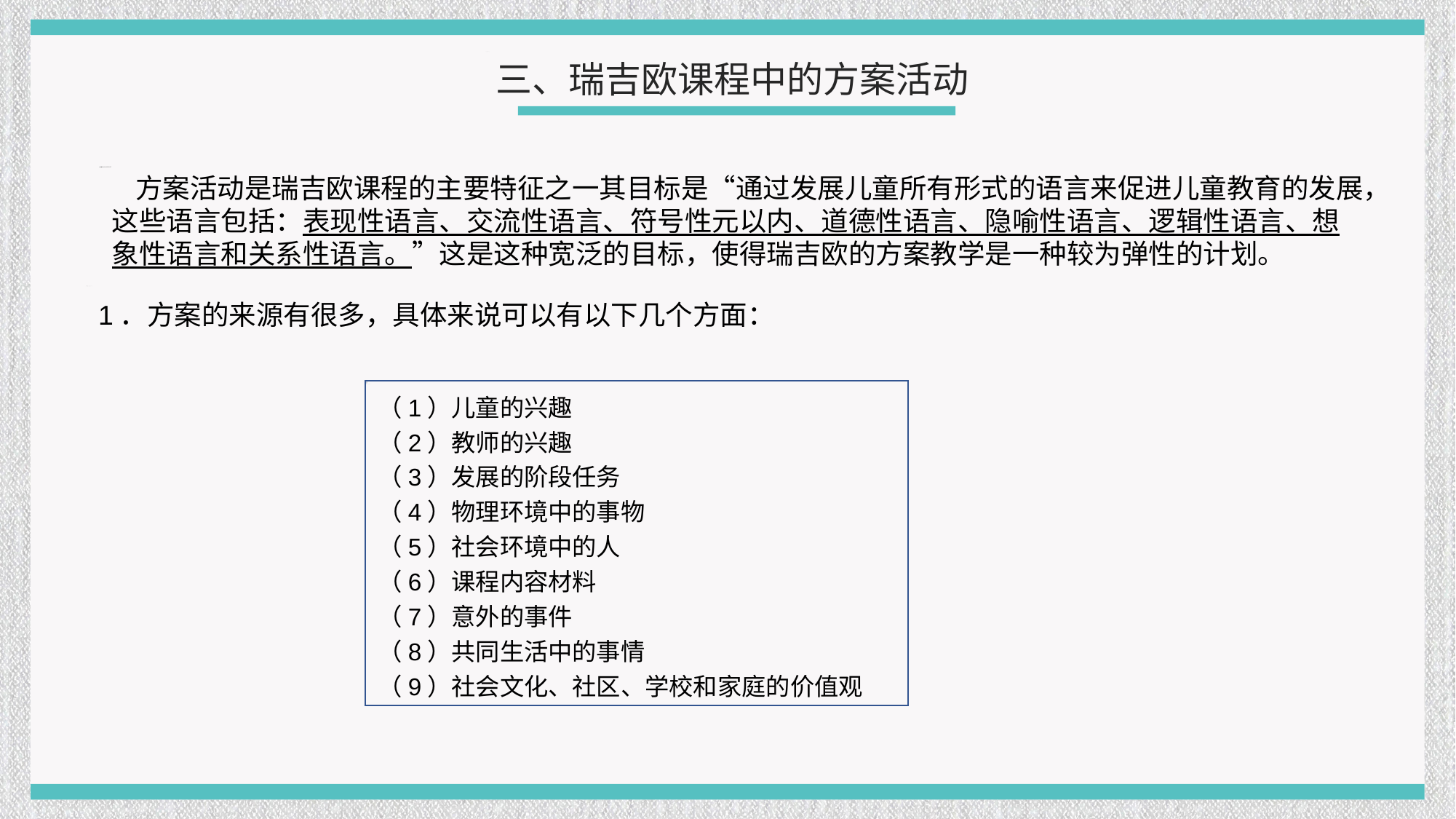

三、瑞吉欧课程中的方案活动

   方案活动是瑞吉欧课程的主要特征之一其目标是“通过发展儿童所有形式的语言来促进儿童教育的发展，这些语言包括：表现性语言、交流性语言、符号性元以内、道德性语言、隐喻性语言、逻辑性语言、想象性语言和关系性语言。”这是这种宽泛的目标，使得瑞吉欧的方案教学是一种较为弹性的计划。
1．方案的来源有很多，具体来说可以有以下几个方面：
（1）儿童的兴趣
（2）教师的兴趣
（3）发展的阶段任务
（4）物理环境中的事物
（5）社会环境中的人
（6）课程内容材料
（7）意外的事件
（8）共同生活中的事情
（9）社会文化、社区、学校和家庭的价值观